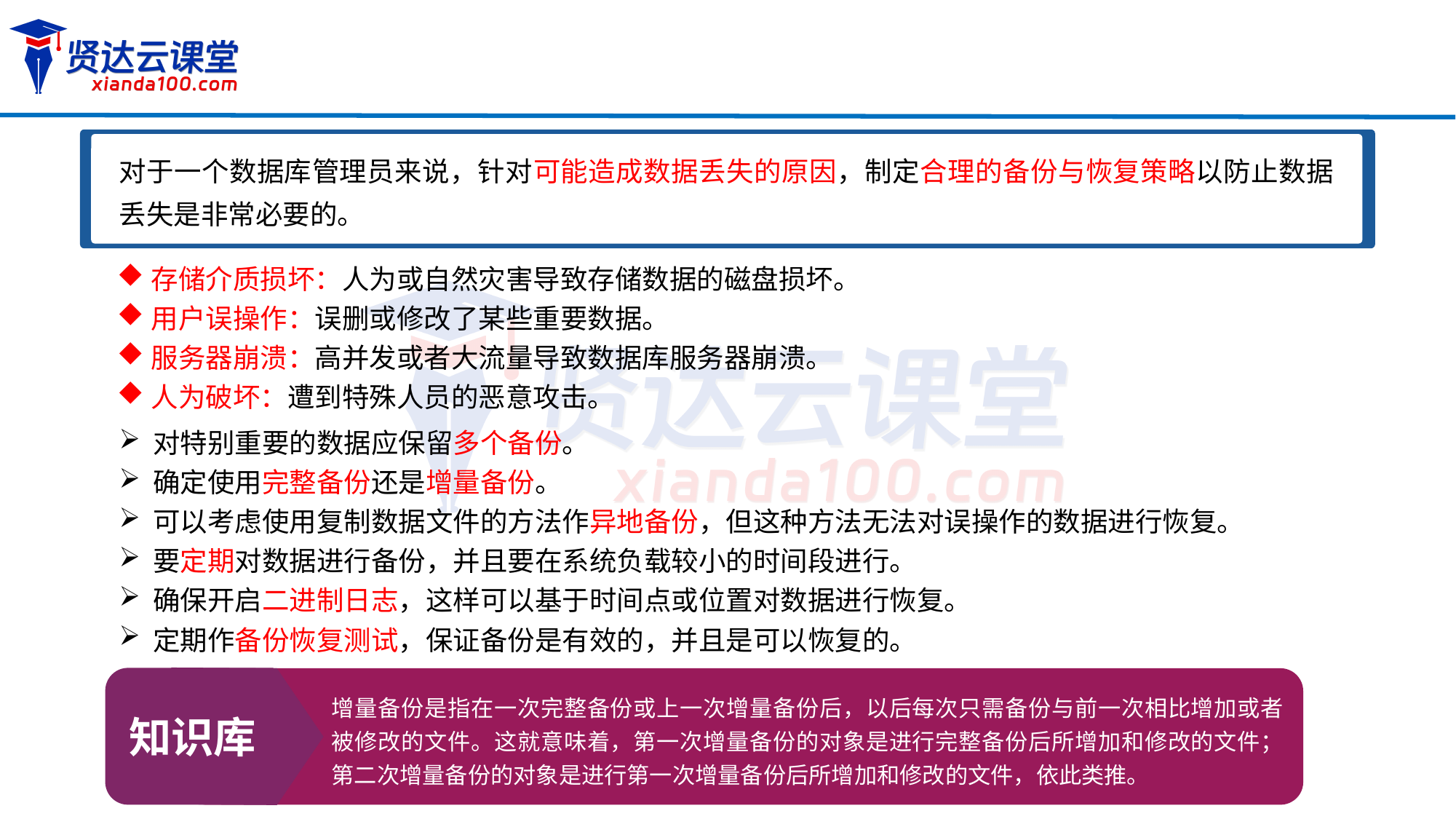

对于一个数据库管理员来说，针对可能造成数据丢失的原因，制定合理的备份与恢复策略以防止数据丢失是非常必要的。
存储介质损坏：人为或自然灾害导致存储数据的磁盘损坏。
用户误操作：误删或修改了某些重要数据。
服务器崩溃：高并发或者大流量导致数据库服务器崩溃。
人为破坏：遭到特殊人员的恶意攻击。
对特别重要的数据应保留多个备份。
确定使用完整备份还是增量备份。
可以考虑使用复制数据文件的方法作异地备份，但这种方法无法对误操作的数据进行恢复。
要定期对数据进行备份，并且要在系统负载较小的时间段进行。
确保开启二进制日志，这样可以基于时间点或位置对数据进行恢复。
定期作备份恢复测试，保证备份是有效的，并且是可以恢复的。
知识库

增量备份是指在一次完整备份或上一次增量备份后，以后每次只需备份与前一次相比增加或者被修改的文件。这就意味着，第一次增量备份的对象是进行完整备份后所增加和修改的文件；第二次增量备份的对象是进行第一次增量备份后所增加和修改的文件，依此类推。